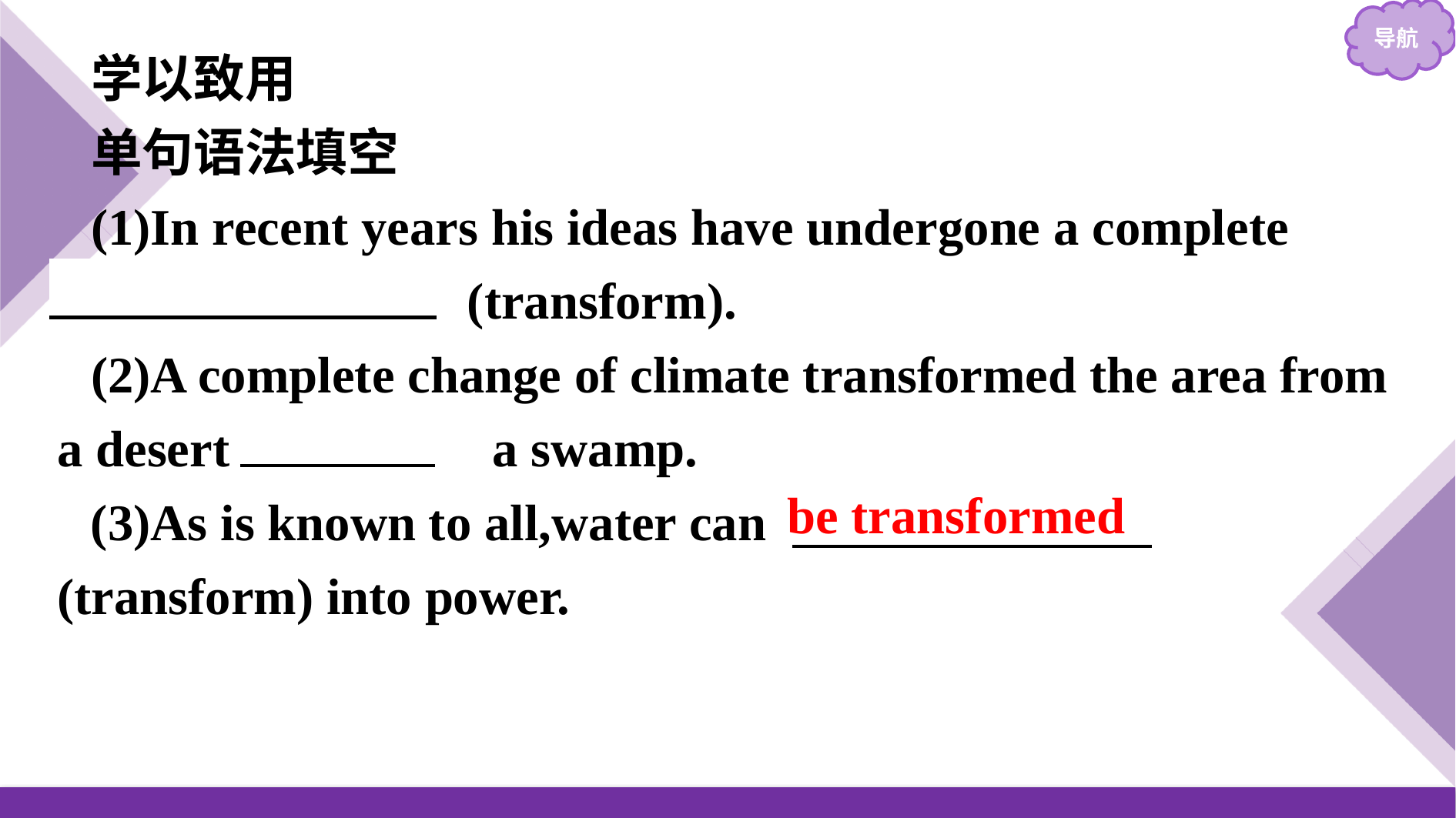

学以致用
单句语法填空
(1)In recent years his ideas have undergone a complete 　transformation　(transform).
(2)A complete change of climate transformed the area from a desert 　into　 a swamp.
(3)As is known to all,water can 　　　　　　　(transform) into power.

be transformed